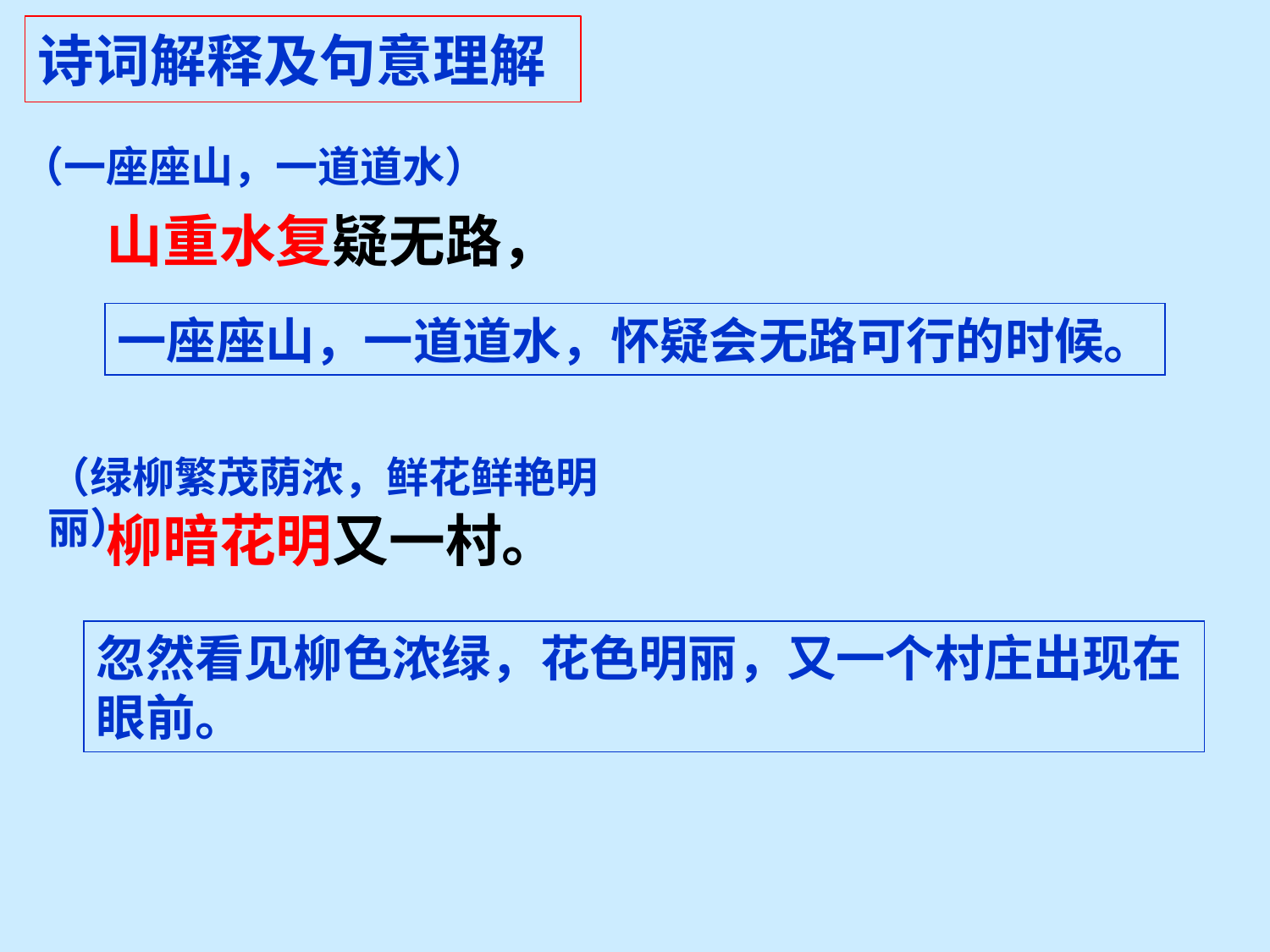

诗词解释及句意理解
（一座座山，一道道水）
山重水复疑无路，

柳暗花明又一村。
一座座山，一道道水，怀疑会无路可行的时候。
（绿柳繁茂荫浓，鲜花鲜艳明丽）
忽然看见柳色浓绿，花色明丽，又一个村庄出现在眼前。